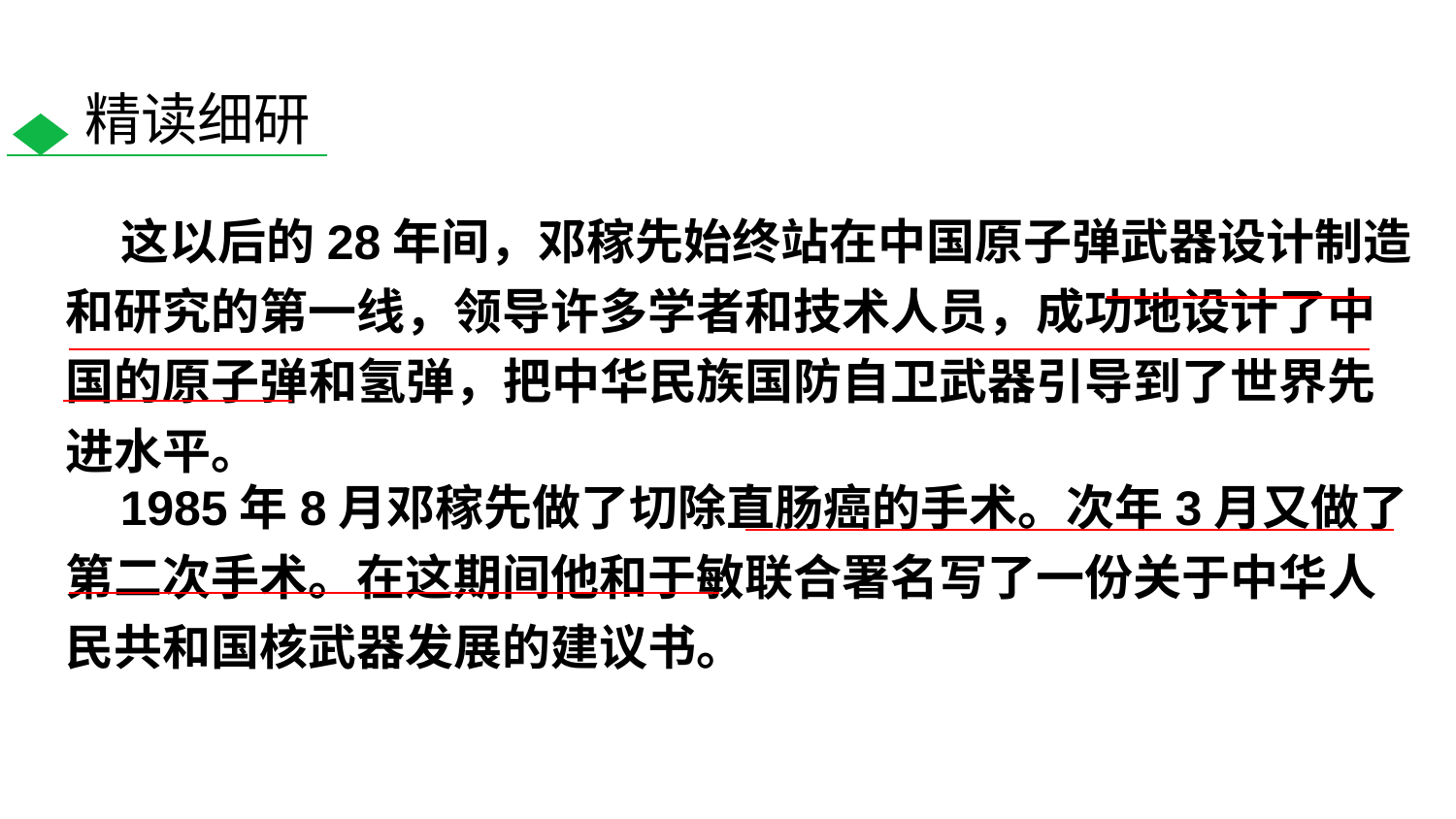

精读细研

    这以后的28年间，邓稼先始终站在中国原子弹武器设计制造和研究的第一线，领导许多学者和技术人员，成功地设计了中国的原子弹和氢弹，把中华民族国防自卫武器引导到了世界先进水平。
    1985年8月邓稼先做了切除直肠癌的手术。次年3月又做了第二次手术。在这期间他和于敏联合署名写了一份关于中华人民共和国核武器发展的建议书。